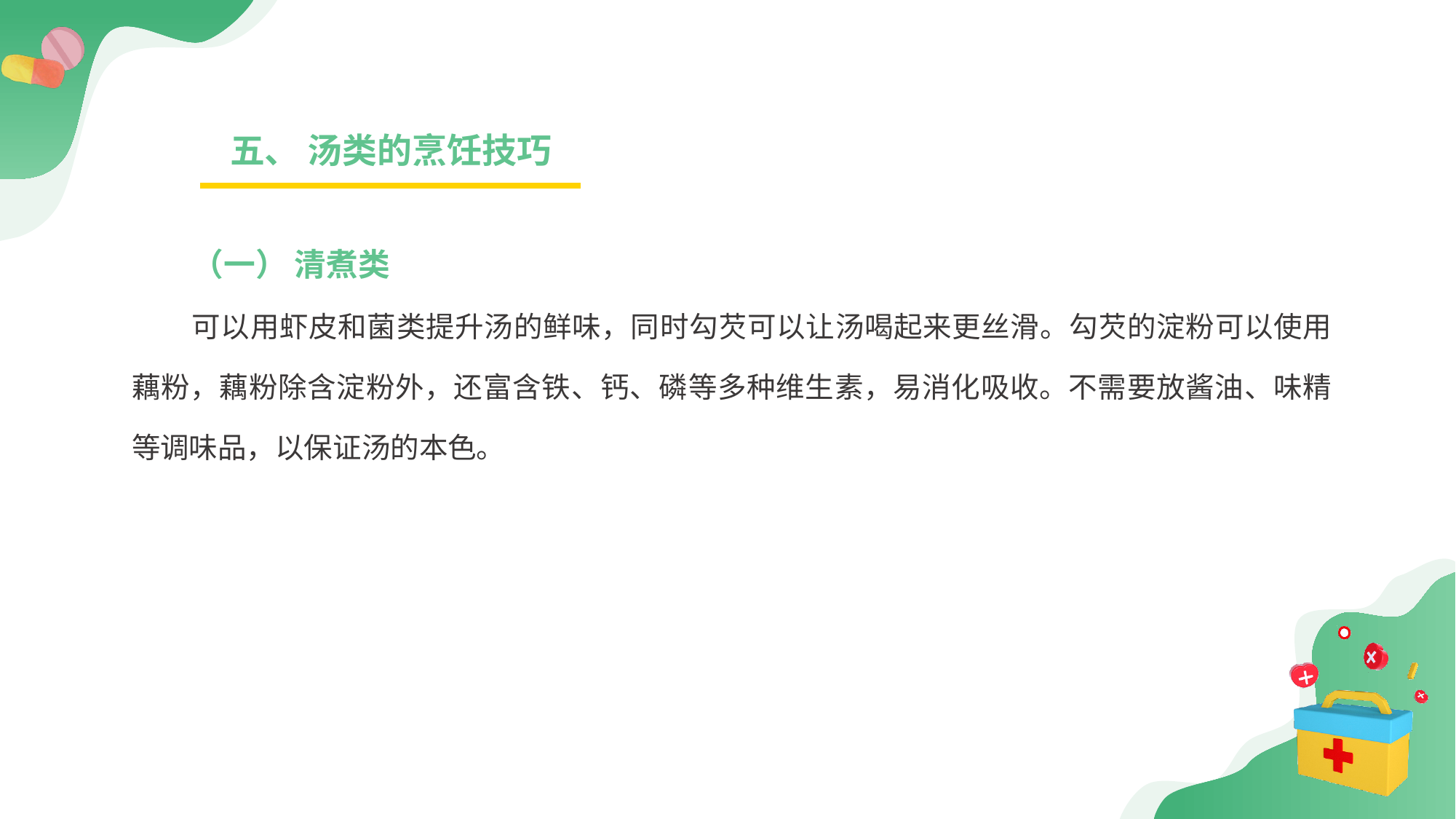

五、 汤类的烹饪技巧
（一） 清煮类
可以用虾皮和菌类提升汤的鲜味，同时勾芡可以让汤喝起来更丝滑。勾芡的淀粉可以使用藕粉，藕粉除含淀粉外，还富含铁、钙、磷等多种维生素，易消化吸收。不需要放酱油、味精等调味品，以保证汤的本色。